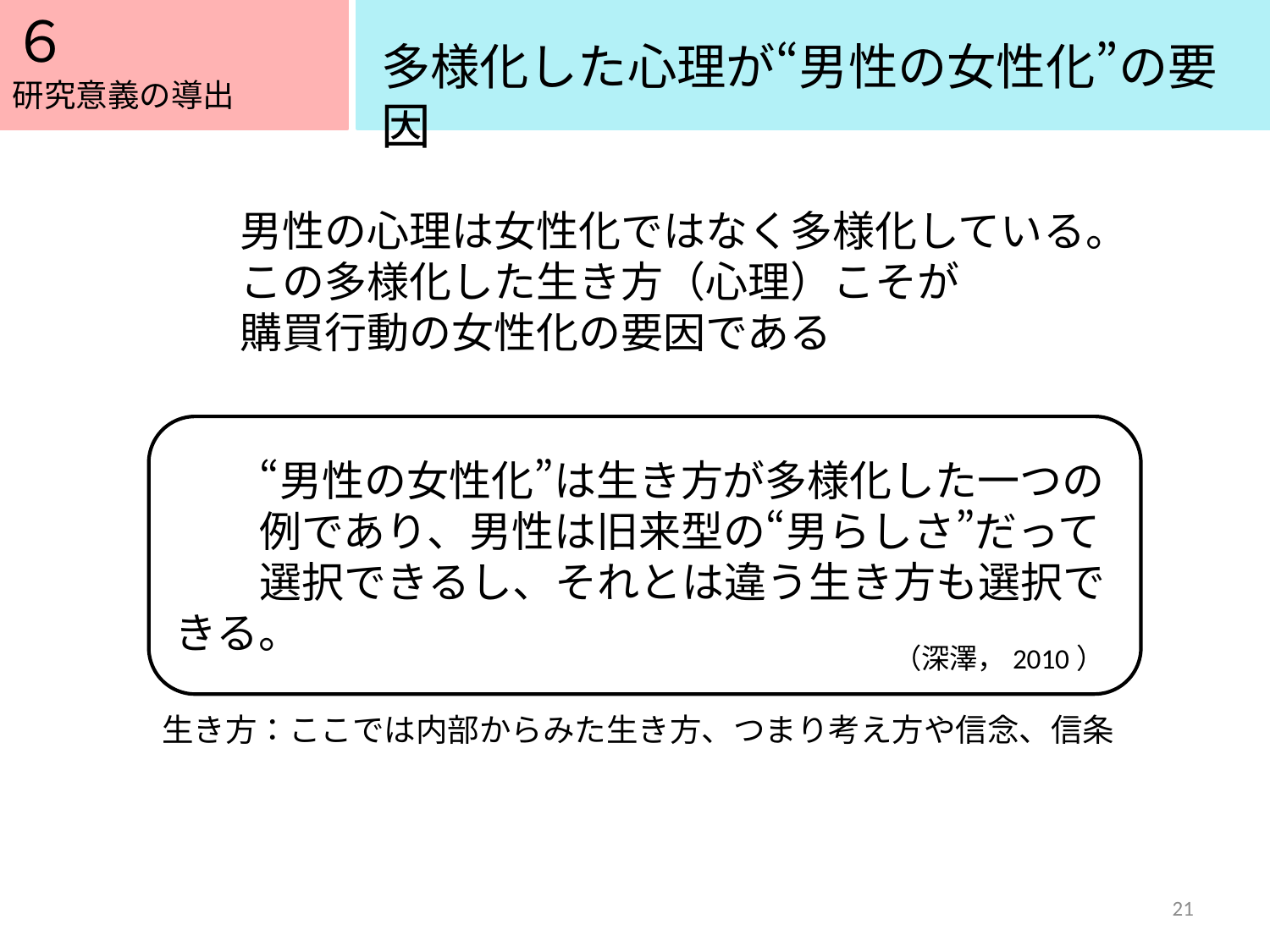

６
５

多様化した心理が“男性の女性化”の要因
研究意義の導出

男性の心理は女性化ではなく多様化している。
この多様化した生き方（心理）こそが
購買行動の女性化の要因である
　　“男性の女性化”は生き方が多様化した一つの
　　例であり、男性は旧来型の“男らしさ”だって
　　選択できるし、それとは違う生き方も選択できる。
（深澤，2010）
生き方：ここでは内部からみた生き方、つまり考え方や信念、信条
21